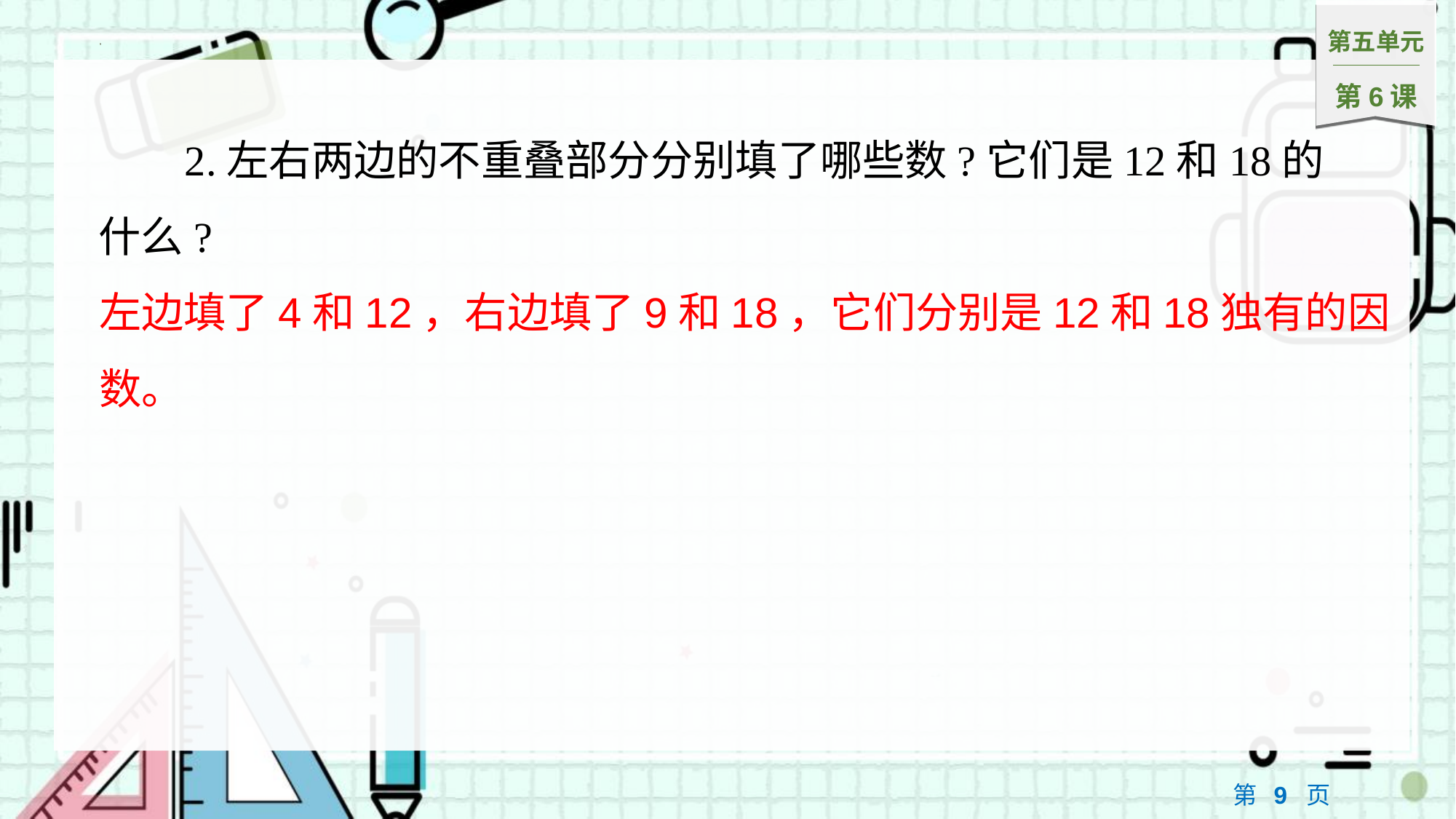

2.左右两边的不重叠部分分别填了哪些数?它们是12和18的什么?
左边填了4和12，右边填了9和18，它们分别是12和18独有的因数。